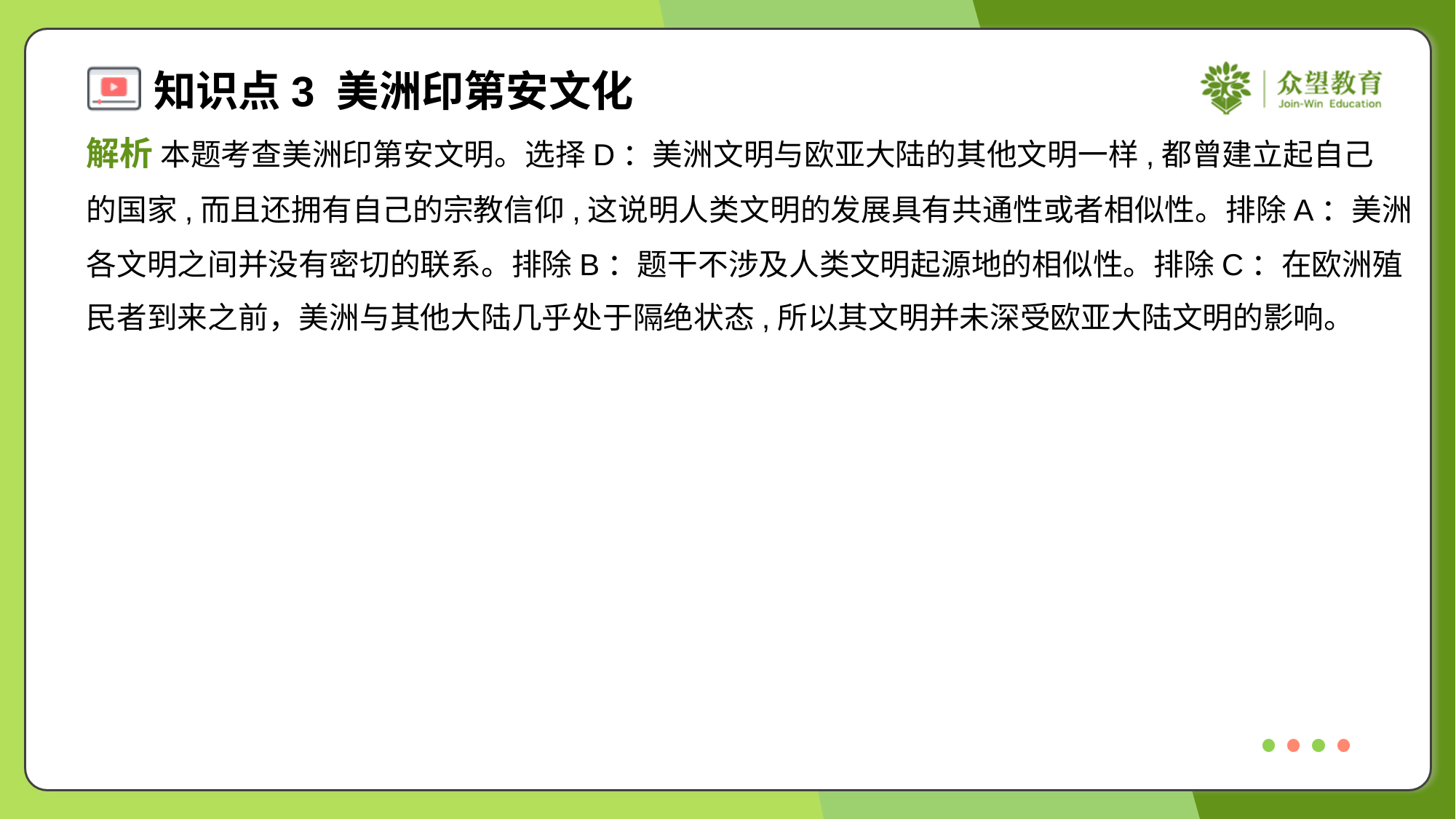

解析 本题考查美洲印第安文明。选择D：美洲文明与欧亚大陆的其他文明一样,都曾建立起自己
的国家,而且还拥有自己的宗教信仰,这说明人类文明的发展具有共通性或者相似性。排除A：美洲
各文明之间并没有密切的联系。排除B：题干不涉及人类文明起源地的相似性。排除C：在欧洲殖
民者到来之前，美洲与其他大陆几乎处于隔绝状态,所以其文明并未深受欧亚大陆文明的影响。